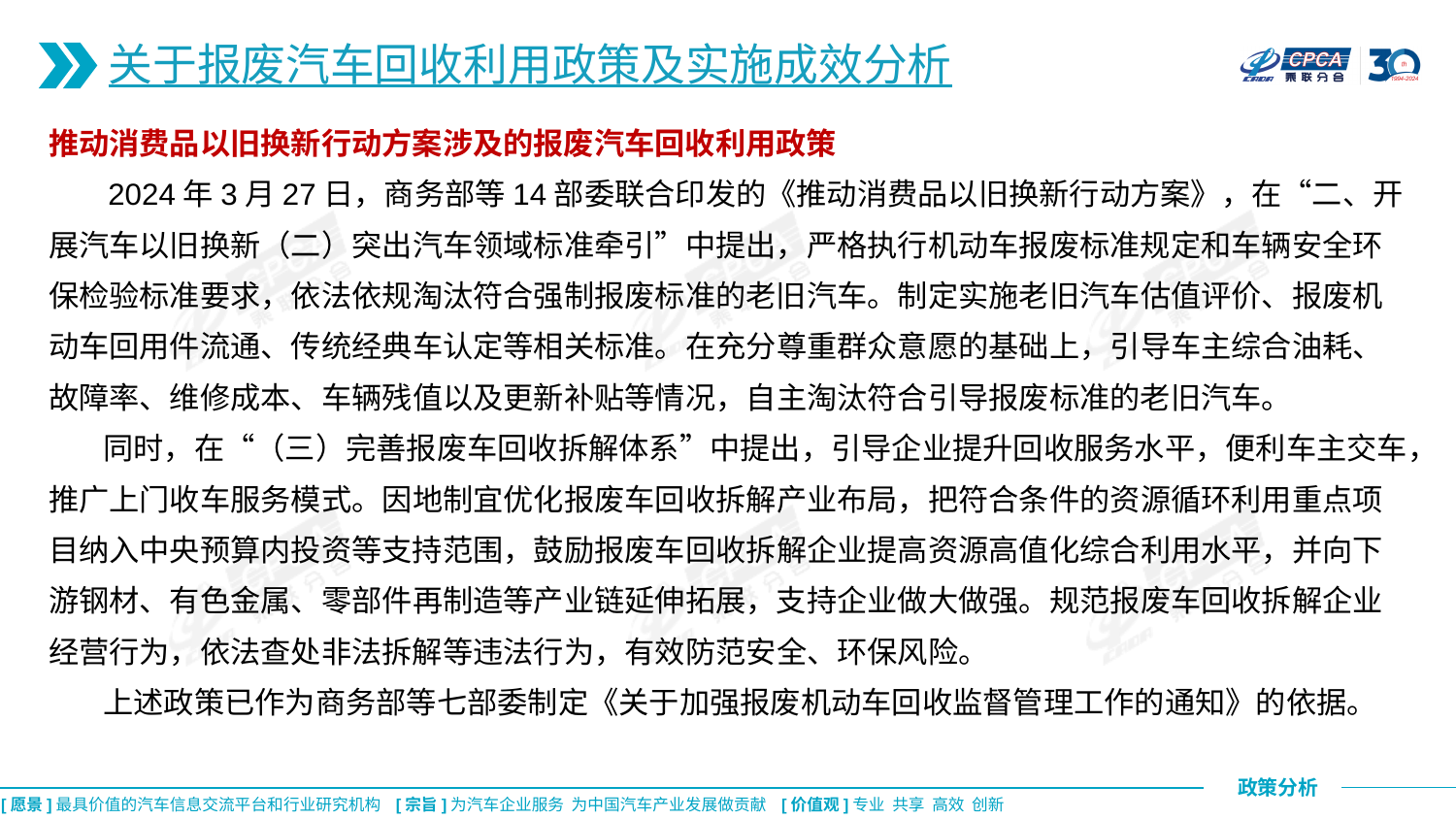

关于报废汽车回收利用政策及实施成效分析
推动消费品以旧换新行动方案涉及的报废汽车回收利用政策
       2024年3月27日，商务部等14部委联合印发的《推动消费品以旧换新行动方案》，在“二、开展汽车以旧换新（二）突出汽车领域标准牵引”中提出，严格执行机动车报废标准规定和车辆安全环保检验标准要求，依法依规淘汰符合强制报废标准的老旧汽车。制定实施老旧汽车估值评价、报废机动车回用件流通、传统经典车认定等相关标准。在充分尊重群众意愿的基础上，引导车主综合油耗、故障率、维修成本、车辆残值以及更新补贴等情况，自主淘汰符合引导报废标准的老旧汽车。
       同时，在“（三）完善报废车回收拆解体系”中提出，引导企业提升回收服务水平，便利车主交车，推广上门收车服务模式。因地制宜优化报废车回收拆解产业布局，把符合条件的资源循环利用重点项目纳入中央预算内投资等支持范围，鼓励报废车回收拆解企业提高资源高值化综合利用水平，并向下游钢材、有色金属、零部件再制造等产业链延伸拓展，支持企业做大做强。规范报废车回收拆解企业经营行为，依法查处非法拆解等违法行为，有效防范安全、环保风险。
       上述政策已作为商务部等七部委制定《关于加强报废机动车回收监督管理工作的通知》的依据。